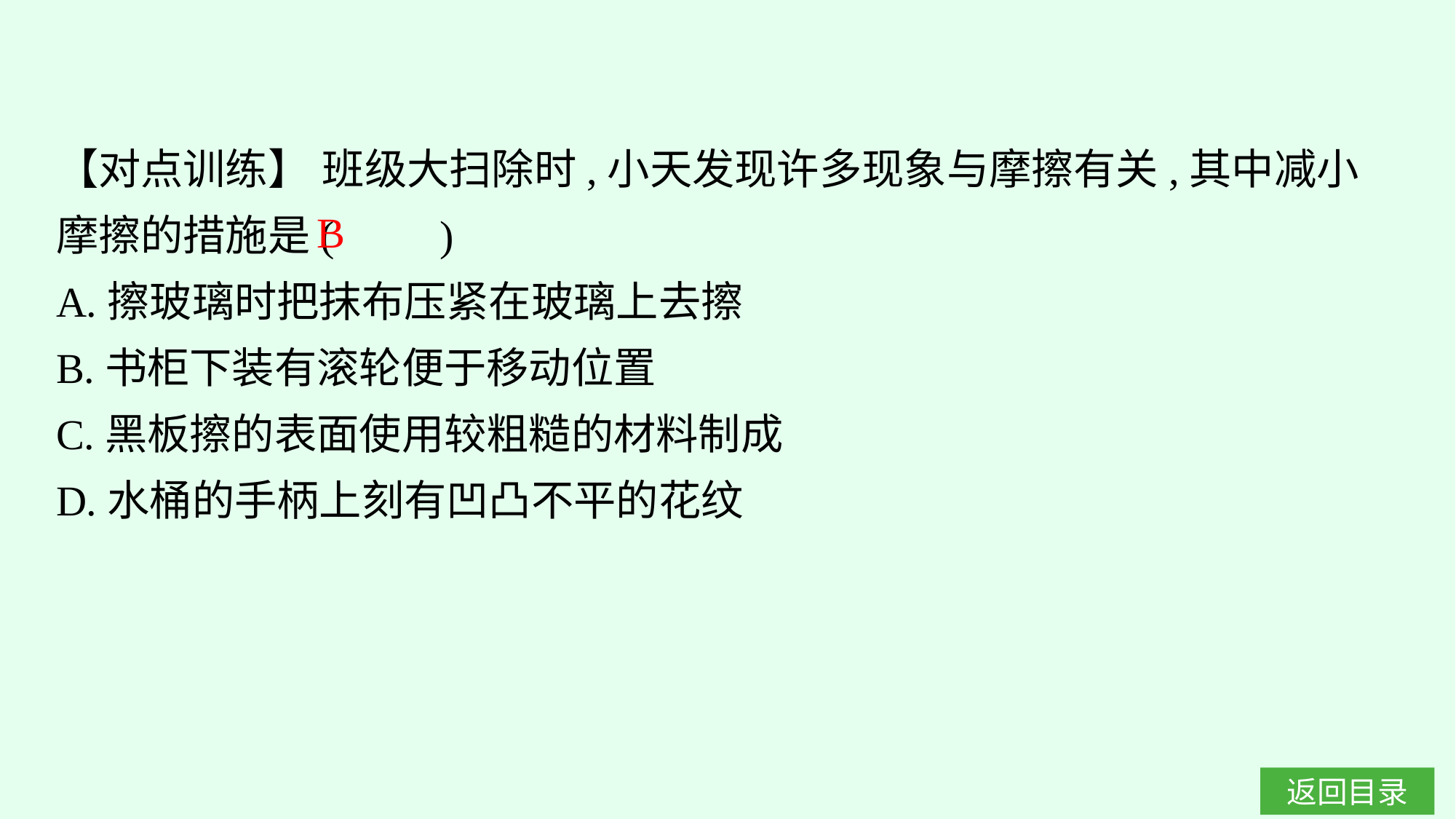

【对点训练】 班级大扫除时,小天发现许多现象与摩擦有关,其中减小摩擦的措施是(　　)
A.擦玻璃时把抹布压紧在玻璃上去擦
B.书柜下装有滚轮便于移动位置
C.黑板擦的表面使用较粗糙的材料制成
D.水桶的手柄上刻有凹凸不平的花纹
B